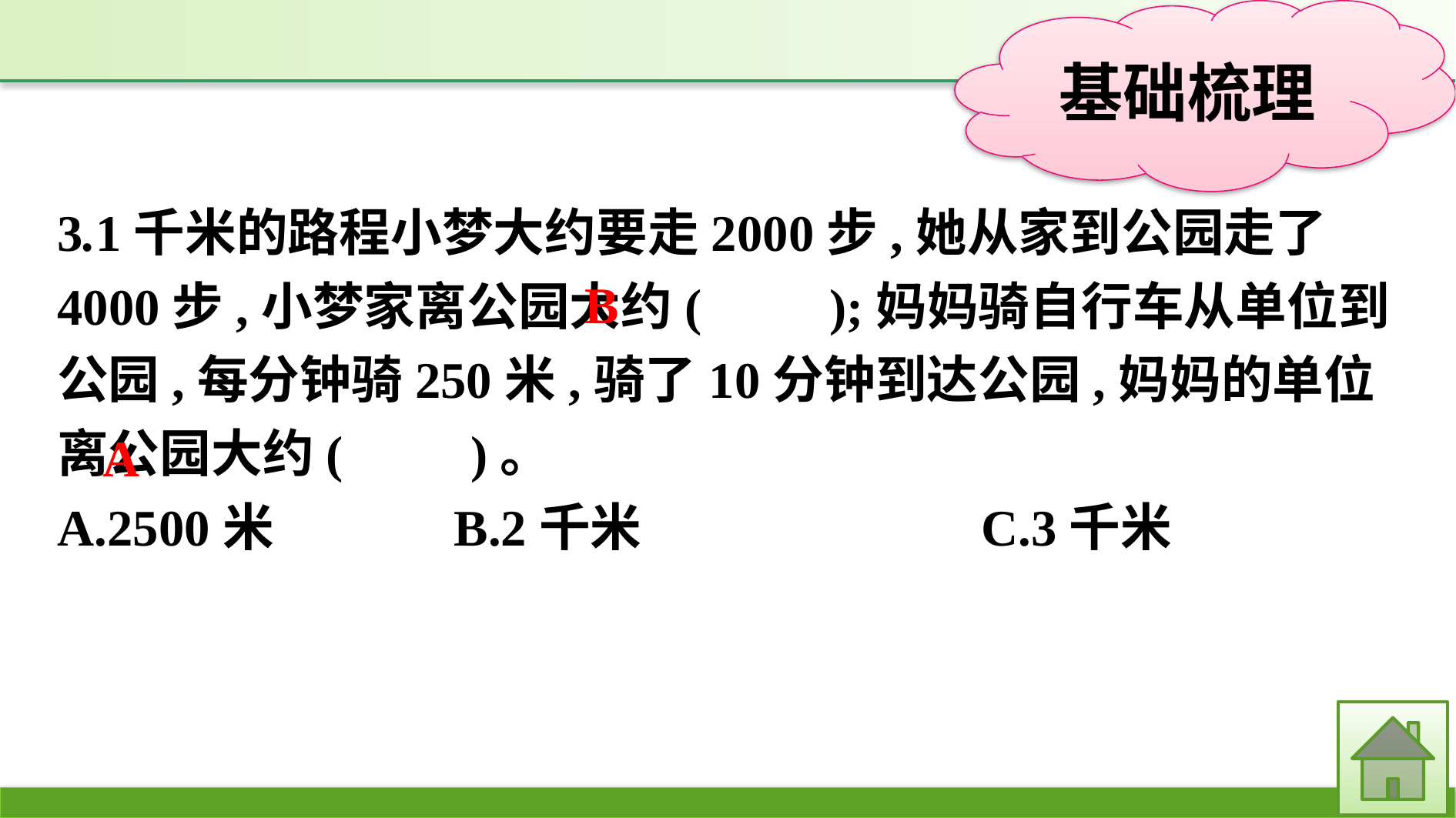

3.1千米的路程小梦大约要走2000步,她从家到公园走了4000步,小梦家离公园大约(　　);妈妈骑自行车从单位到公园,每分钟骑250米,骑了10分钟到达公园,妈妈的单位离公园大约(　　)。
A.2500米		B.2千米			C.3千米
B
A